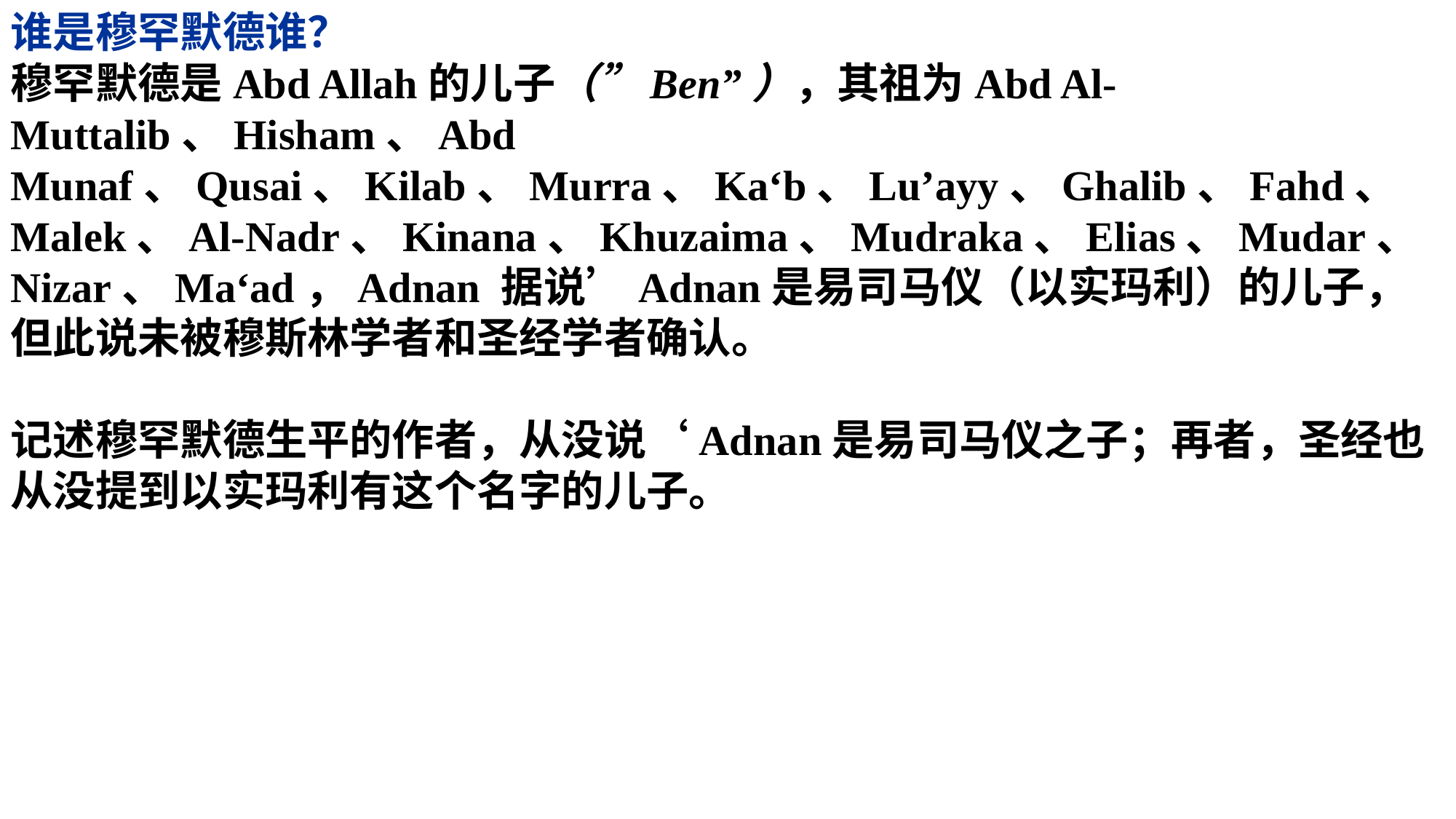

谁是穆罕默德谁？
穆罕默德是Abd Allah的儿子（”Ben”），其祖为Abd Al-Muttalib、Hisham、Abd Munaf、Qusai、Kilab、Murra、Ka‘b、Lu’ayy、Ghalib、Fahd、Malek、Al-Nadr、Kinana、Khuzaima、Mudraka、Elias、Mudar、Nizar、Ma‘ad，Adnan 据说’Adnan是易司马仪（以实玛利）的儿子，但此说未被穆斯林学者和圣经学者确认。

记述穆罕默德生平的作者，从没说‘Adnan是易司马仪之子；再者，圣经也从没提到以实玛利有这个名字的儿子。